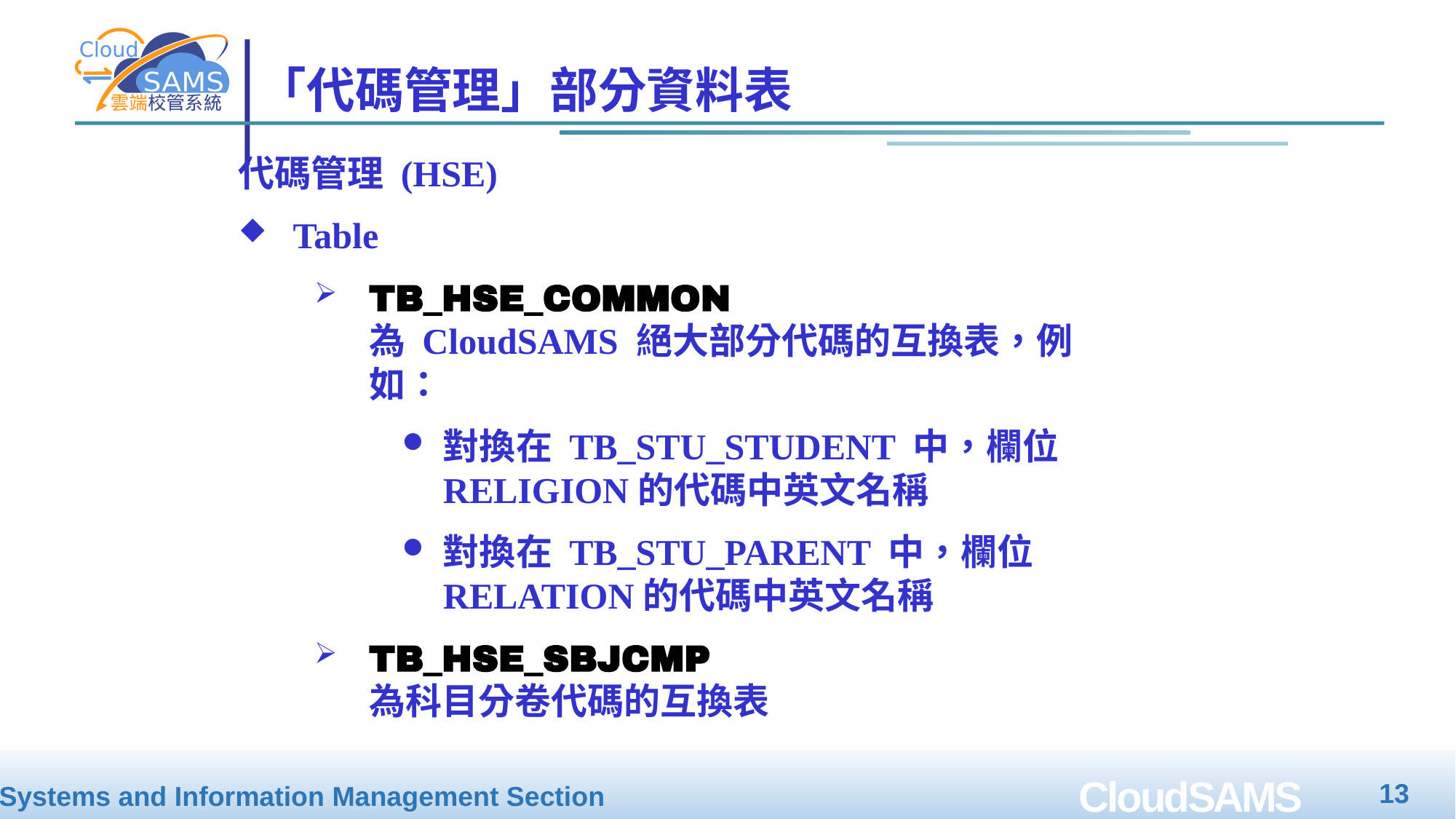

# 「代碼管理」部分資料表
代碼管理 (HSE)
Table
TB_HSE_COMMON
為 CloudSAMS 絕大部分代碼的互換表，例如：
對換在 TB_STU_STUDENT 中，欄位RELIGION的代碼中英文名稱
對換在 TB_STU_PARENT 中，欄位RELATION的代碼中英文名稱
TB_HSE_SBJCMP
為科目分卷代碼的互換表
13